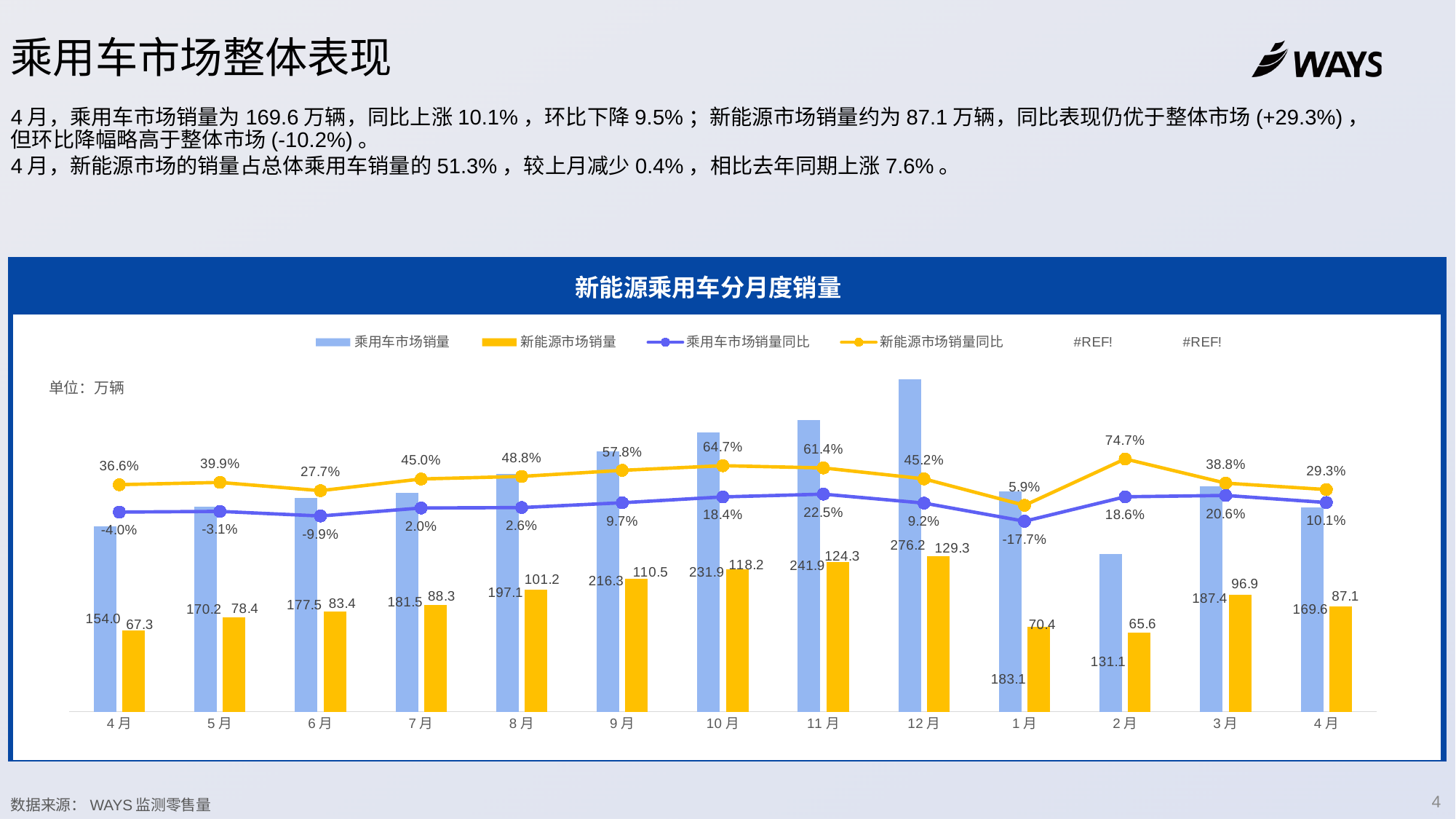

乘用车市场整体表现
4月，乘用车市场销量为169.6万辆，同比上涨10.1%，环比下降9.5%；新能源市场销量约为87.1万辆，同比表现仍优于整体市场(+29.3%)，但环比降幅略高于整体市场(-10.2%)。
4月，新能源市场的销量占总体乘用车销量的51.3%，较上月减少0.4%，相比去年同期上涨7.6%。

新能源乘用车分月度销量

[unsupported chart]

单位：万辆

数据来源：WAYS监测零售量
4